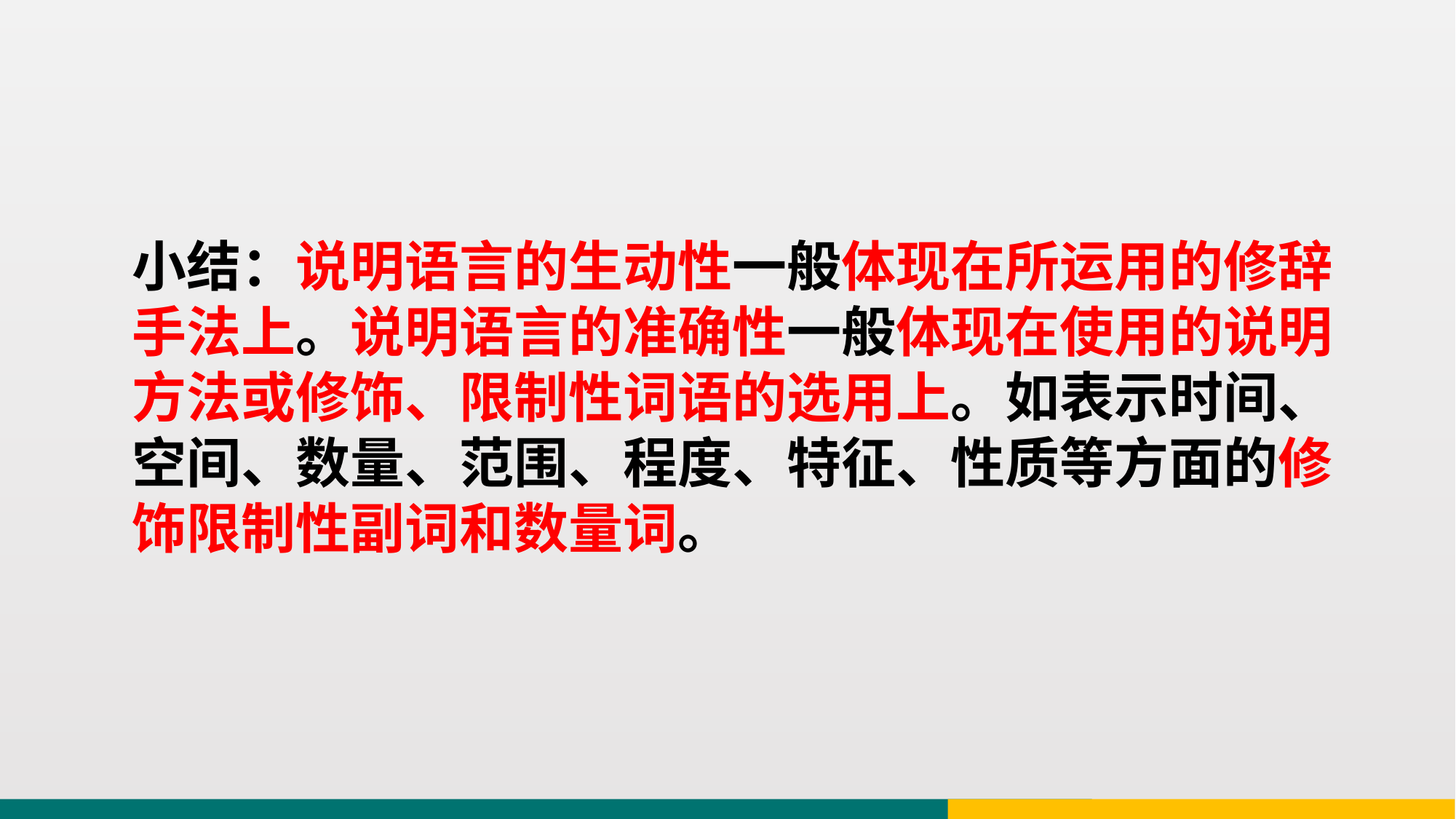

小结：说明语言的生动性一般体现在所运用的修辞手法上。说明语言的准确性一般体现在使用的说明方法或修饰、限制性词语的选用上。如表示时间、空间、数量、范围、程度、特征、性质等方面的修饰限制性副词和数量词。